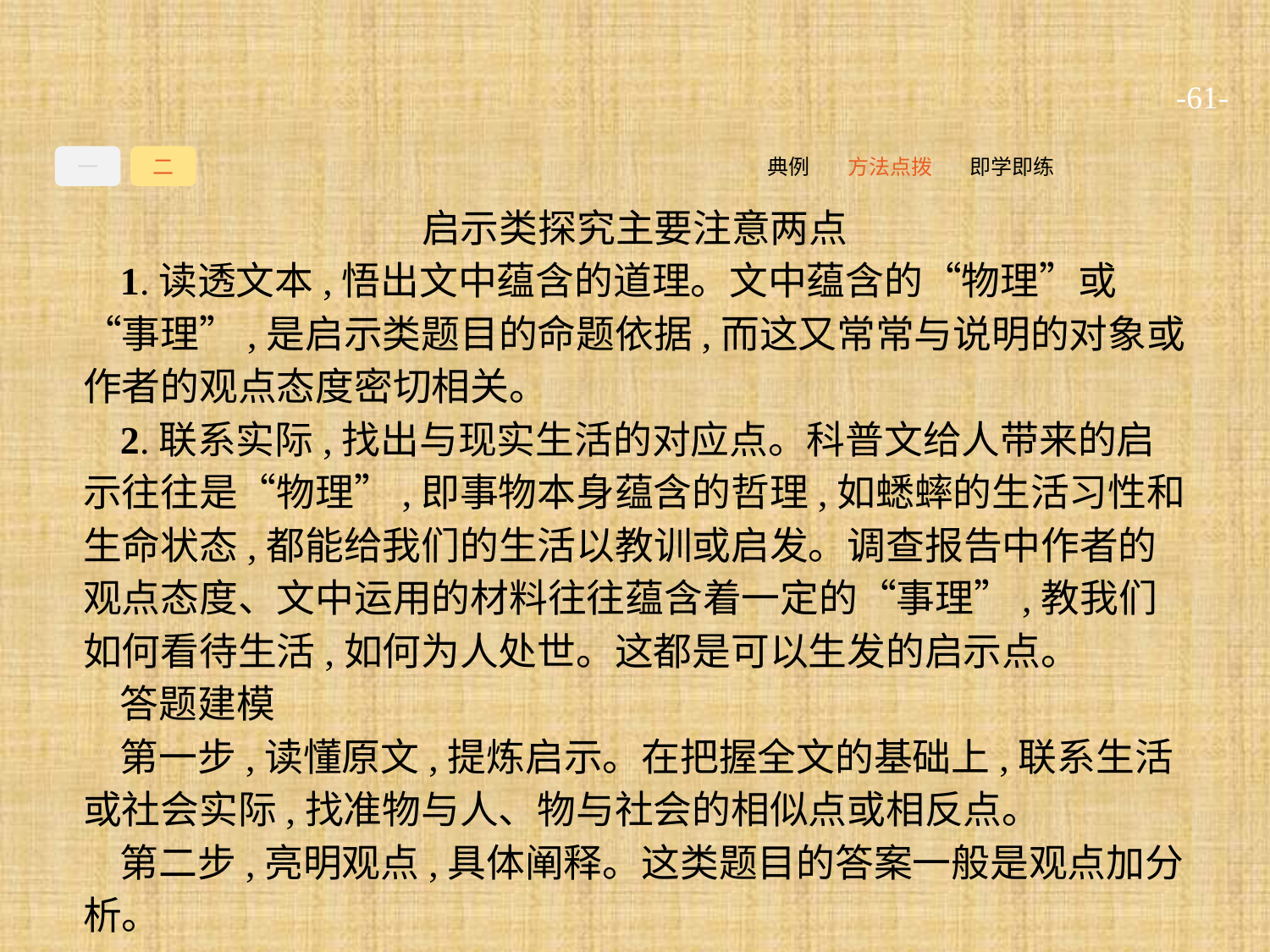

-61-
一
二
即学即练
方法点拨
典例
启示类探究主要注意两点
1.读透文本,悟出文中蕴含的道理。文中蕴含的“物理”或“事理”,是启示类题目的命题依据,而这又常常与说明的对象或作者的观点态度密切相关。
2.联系实际,找出与现实生活的对应点。科普文给人带来的启示往往是“物理”,即事物本身蕴含的哲理,如蟋蟀的生活习性和生命状态,都能给我们的生活以教训或启发。调查报告中作者的观点态度、文中运用的材料往往蕴含着一定的“事理”,教我们如何看待生活,如何为人处世。这都是可以生发的启示点。
答题建模
第一步,读懂原文,提炼启示。在把握全文的基础上,联系生活或社会实际,找准物与人、物与社会的相似点或相反点。
第二步,亮明观点,具体阐释。这类题目的答案一般是观点加分析。